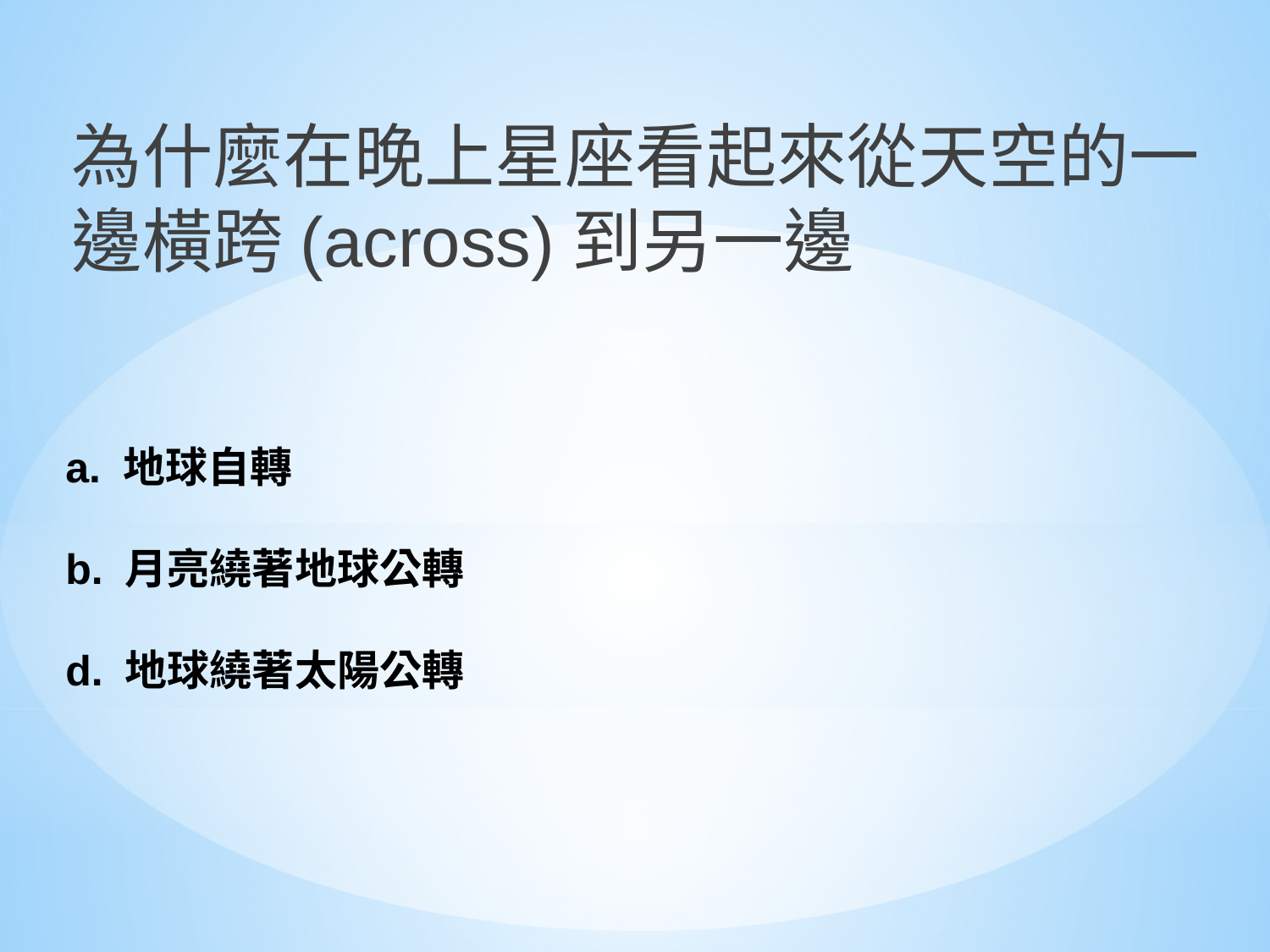

為什麼在晚上星座看起來從天空的一邊橫跨(across)到另一邊
# a. 地球自轉 b. 月亮繞著地球公轉 d. 地球繞著太陽公轉